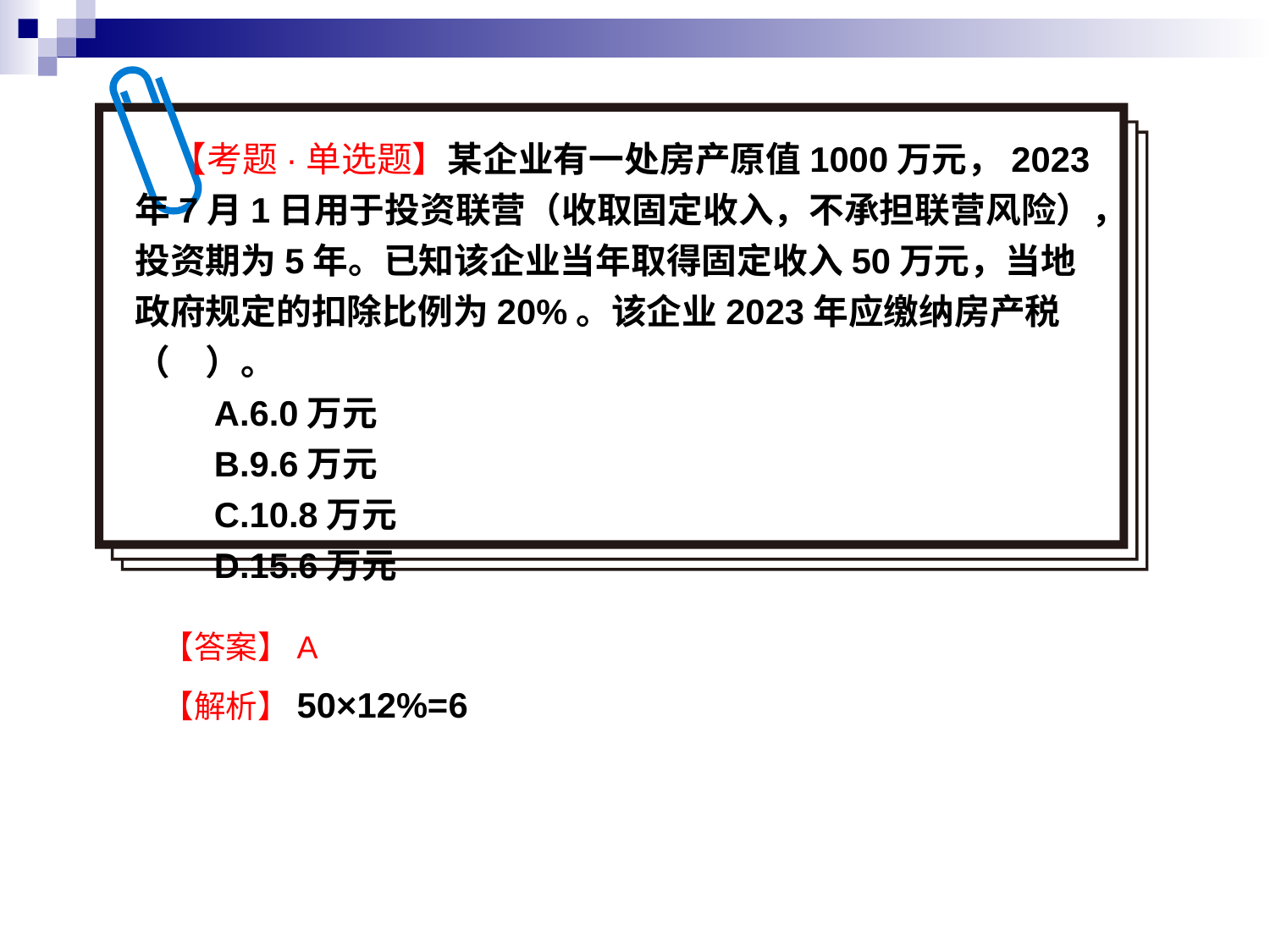

【考题·单选题】某企业有一处房产原值1000万元，2023年7月1日用于投资联营（收取固定收入，不承担联营风险），投资期为5年。已知该企业当年取得固定收入50万元，当地政府规定的扣除比例为20%。该企业2023年应缴纳房产税（　）。
　　A.6.0万元
　　B.9.6万元
　　C.10.8万元
　　D.15.6万元
【答案】A
【解析】50×12%=6